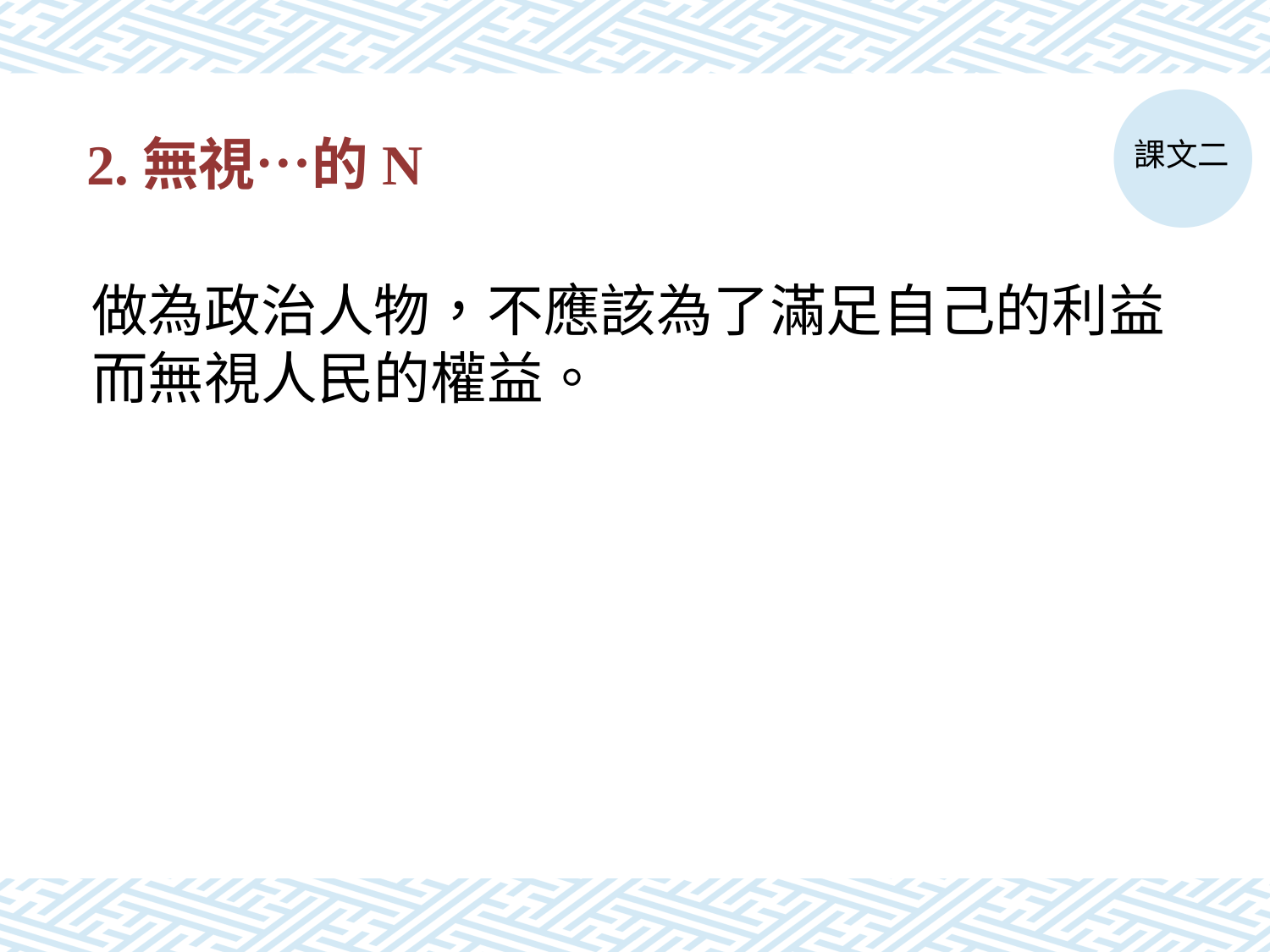

課文二
# 2.無視…的N
做為政治人物，不應該為了滿足自己的利益而無視人民的權益。